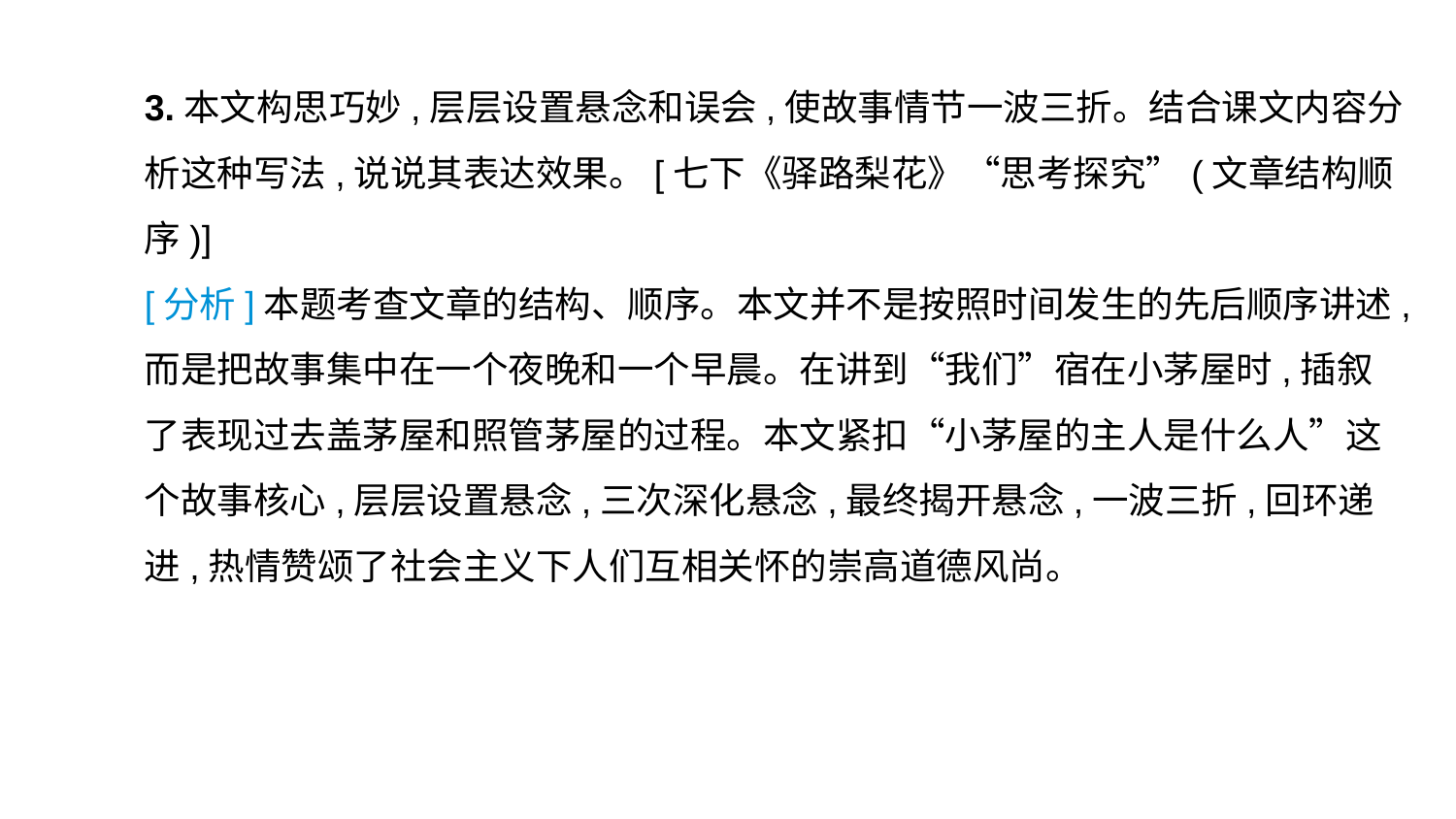

3.本文构思巧妙,层层设置悬念和误会,使故事情节一波三折。结合课文内容分析这种写法,说说其表达效果。[七下《驿路梨花》“思考探究”(文章结构顺序)]
[分析]本题考查文章的结构、顺序。本文并不是按照时间发生的先后顺序讲述,而是把故事集中在一个夜晚和一个早晨。在讲到“我们”宿在小茅屋时,插叙了表现过去盖茅屋和照管茅屋的过程。本文紧扣“小茅屋的主人是什么人”这个故事核心,层层设置悬念,三次深化悬念,最终揭开悬念,一波三折,回环递进,热情赞颂了社会主义下人们互相关怀的崇高道德风尚。